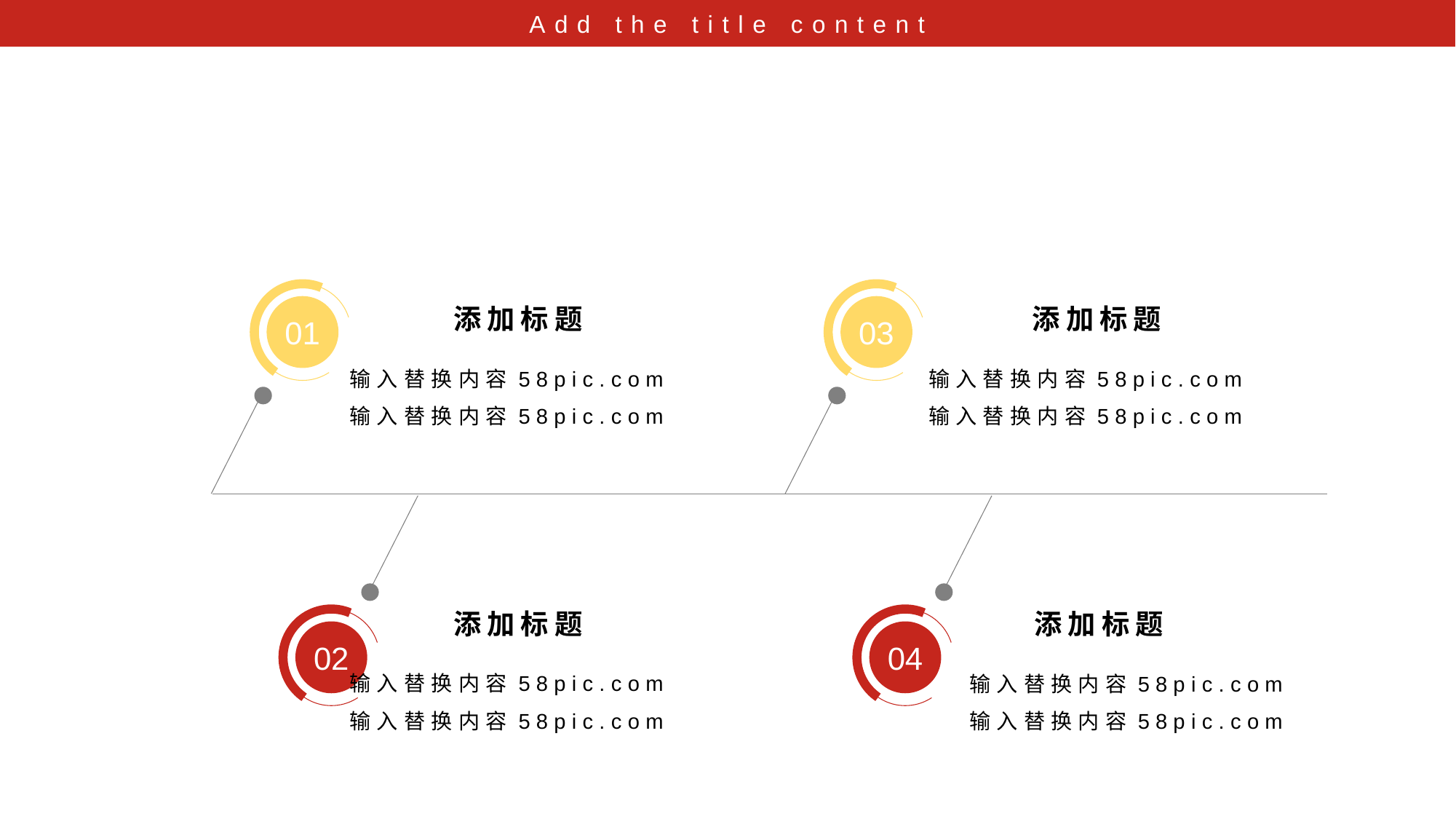

Add the title content

01
03

02
04
添加标题
添加标题
输入替换内容58pic.com
输入替换内容58pic.com
输入替换内容58pic.com
输入替换内容58pic.com
添加标题
添加标题
输入替换内容58pic.com
输入替换内容58pic.com
输入替换内容58pic.com
输入替换内容58pic.com